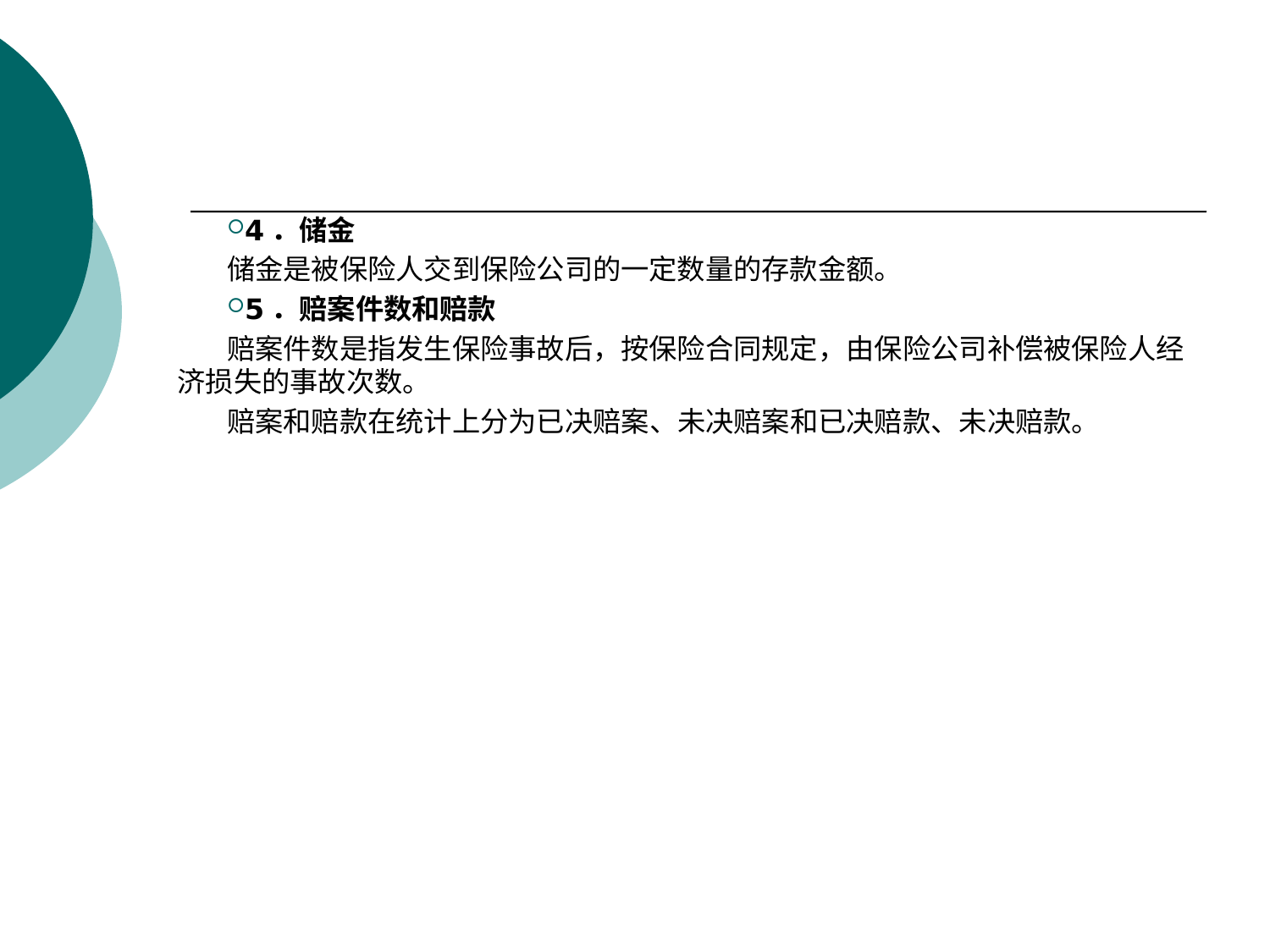

4．储金
储金是被保险人交到保险公司的一定数量的存款金额。
5．赔案件数和赔款
赔案件数是指发生保险事故后，按保险合同规定，由保险公司补偿被保险人经济损失的事故次数。
赔案和赔款在统计上分为已决赔案、未决赔案和已决赔款、未决赔款。